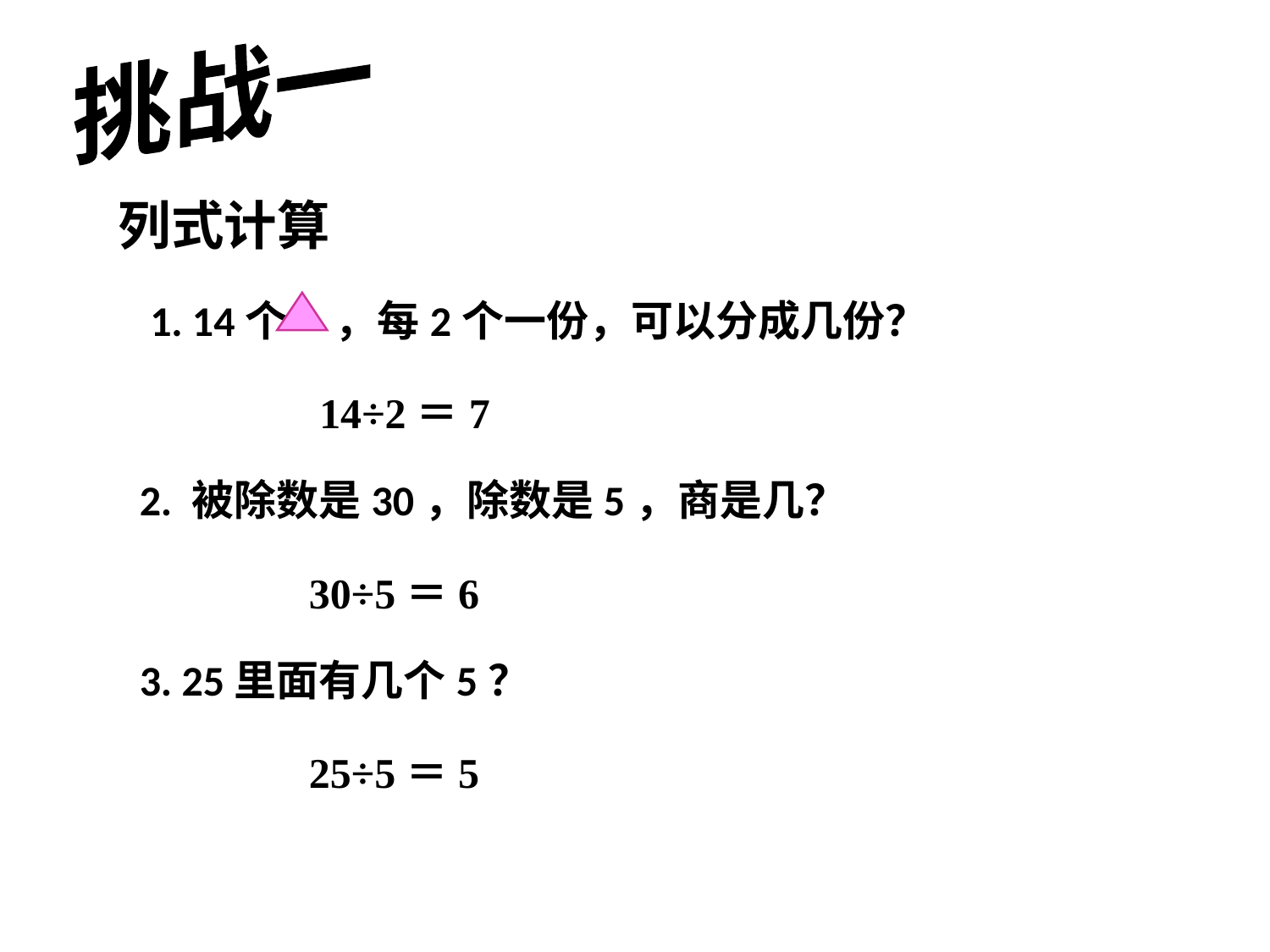

挑战一
列式计算
1. 14个     ，每2个一份，可以分成几份？

2. 被除数是30，除数是5，商是几？
3. 25里面有几个5？
14÷2＝7
30÷5＝6
25÷5＝5
数学